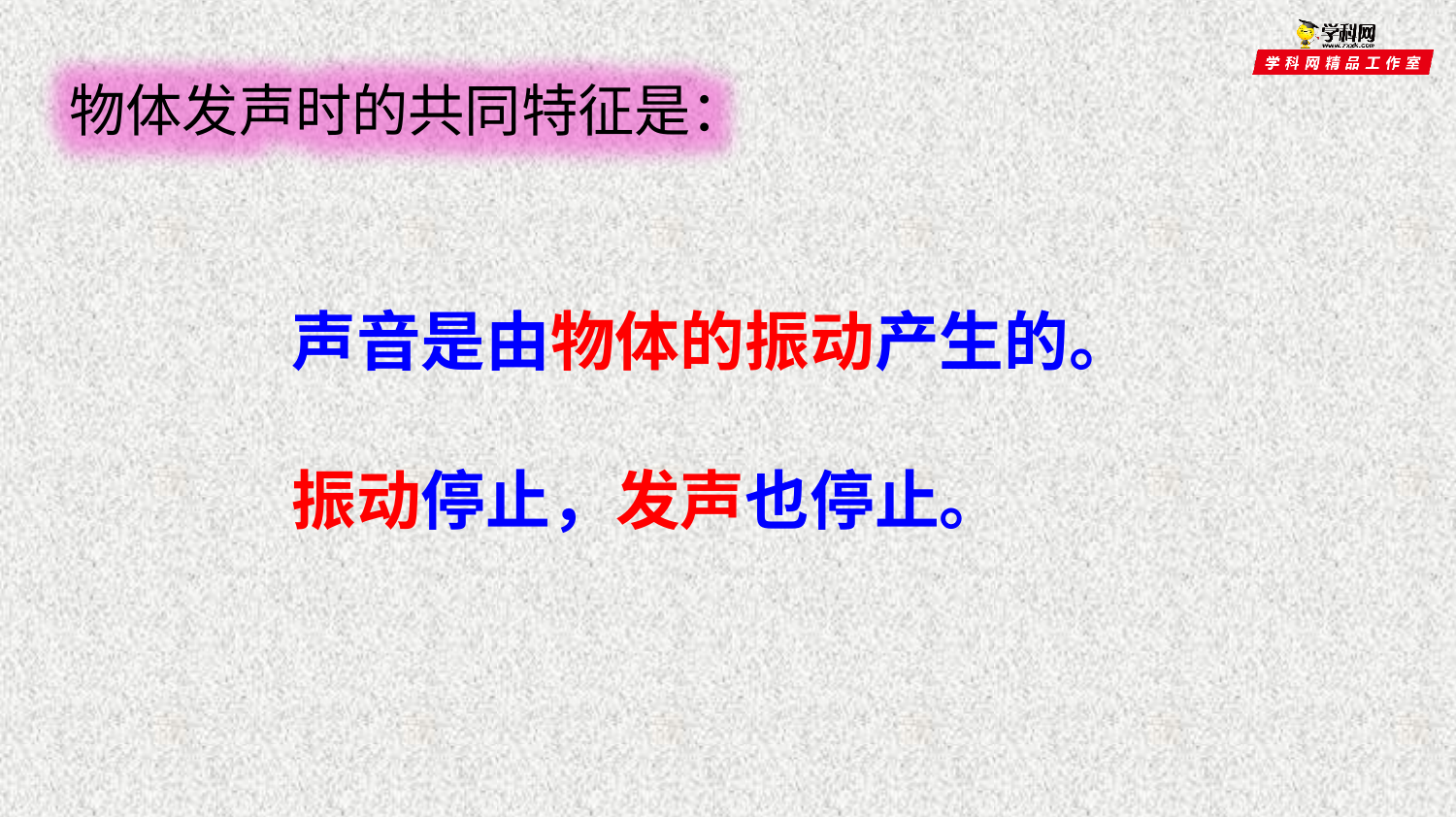

物体发声时的共同特征是：
声音是由物体的振动产生的。
振动停止，发声也停止。